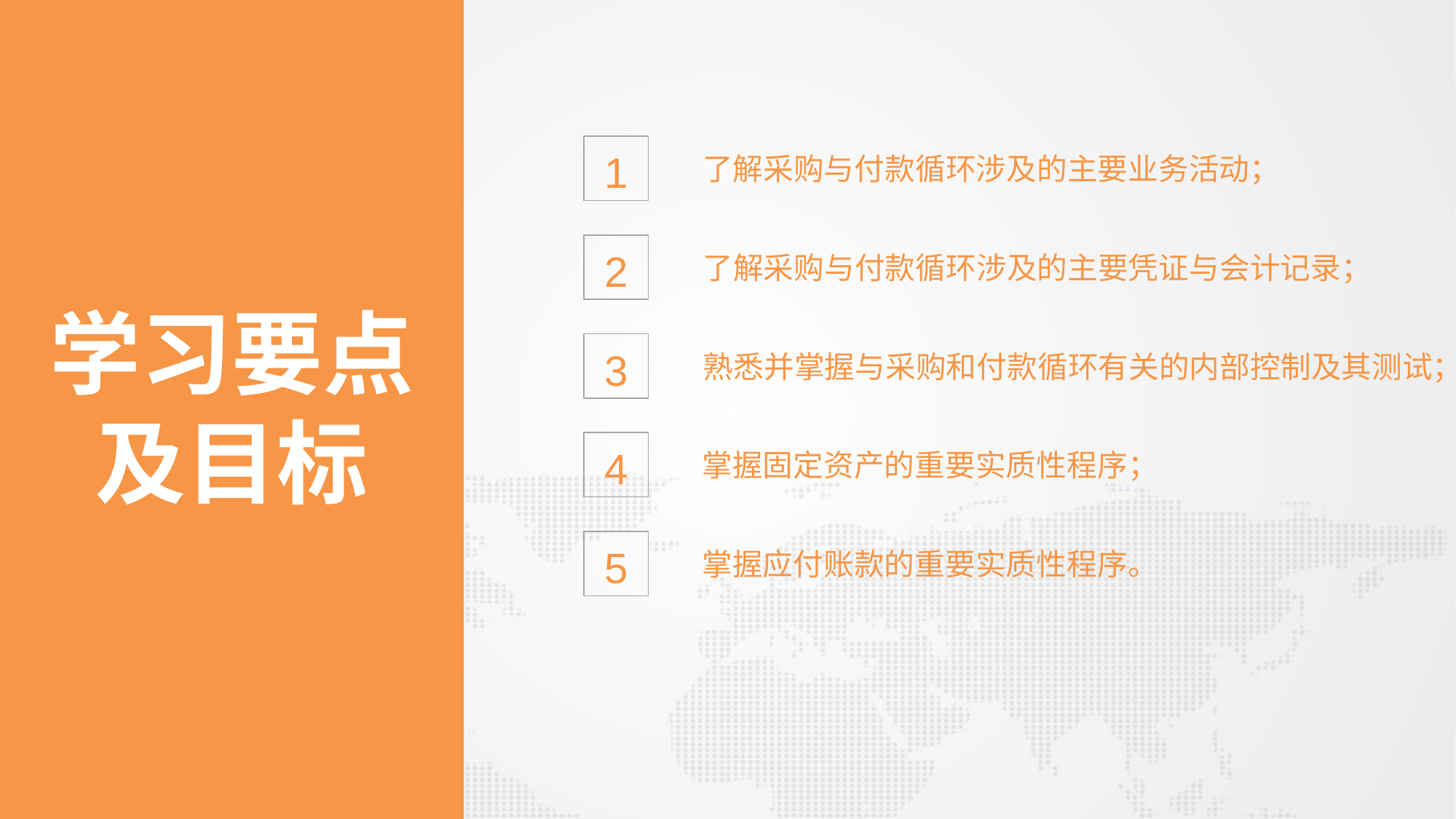

1
了解采购与付款循环涉及的主要业务活动；

2
了解采购与付款循环涉及的主要凭证与会计记录；
学习要点
及目标

3
熟悉并掌握与采购和付款循环有关的内部控制及其测试；

4
掌握固定资产的重要实质性程序；

5
掌握应付账款的重要实质性程序。